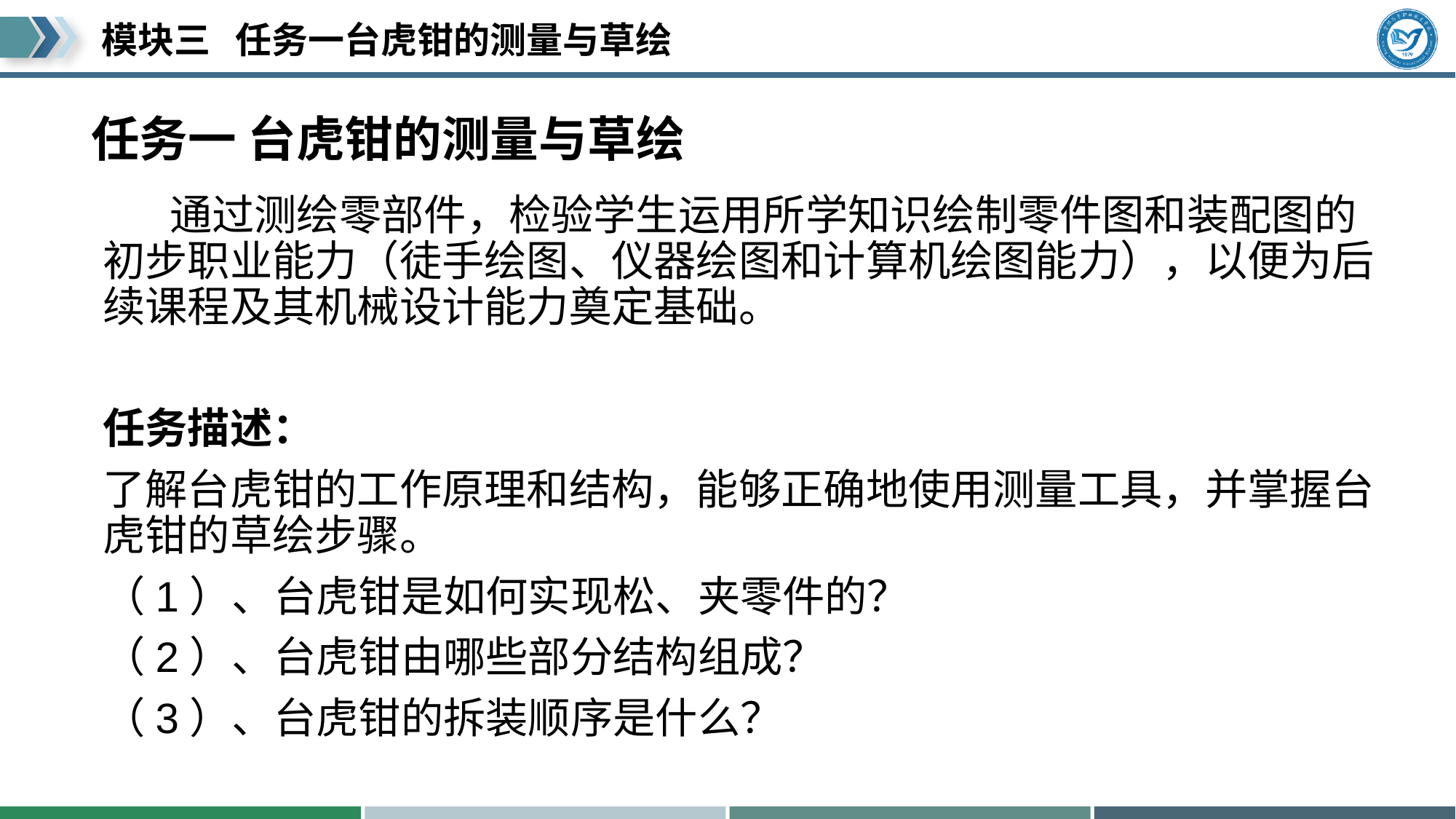

# 任务一 台虎钳的测量与草绘
      通过测绘零部件，检验学生运用所学知识绘制零件图和装配图的初步职业能力（徒手绘图、仪器绘图和计算机绘图能力），以便为后续课程及其机械设计能力奠定基础。

任务描述：
了解台虎钳的工作原理和结构，能够正确地使用测量工具，并掌握台虎钳的草绘步骤。
（1）、台虎钳是如何实现松、夹零件的？
（2）、台虎钳由哪些部分结构组成？
（3）、台虎钳的拆装顺序是什么？